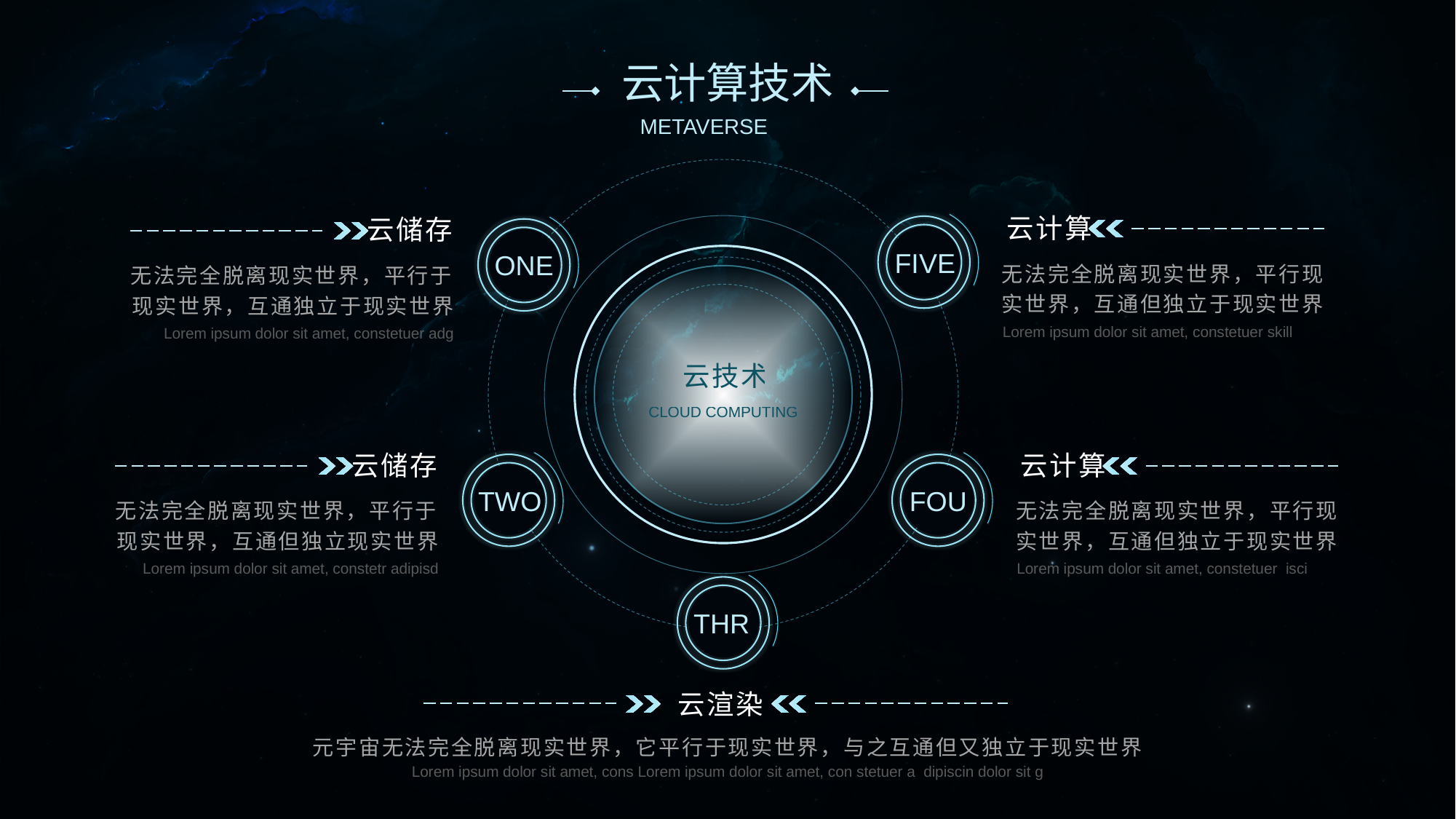

# 云计算技术

云计算

云储存

FIVE
ONE
无法完全脱离现实世界，平行现实世界，互通但独立于现实世界
无法完全脱离现实世界，平行于现实世界，互通独立于现实世界

Lorem ipsum dolor sit amet, constetuer skill
Lorem ipsum dolor sit amet, constetuer adg
云技术
CLOUD COMPUTING
云储存
云计算

TWO
FOU
无法完全脱离现实世界，平行于现实世界，互通但独立现实世界
无法完全脱离现实世界，平行现实世界，互通但独立于现实世界
Lorem ipsum dolor sit amet, constetr adipisd
Lorem ipsum dolor sit amet, constetuer  isci

THR
云渲染

元宇宙无法完全脱离现实世界，它平行于现实世界，与之互通但又独立于现实世界
Lorem ipsum dolor sit amet, cons Lorem ipsum dolor sit amet, con stetuer a  dipiscin dolor sit g